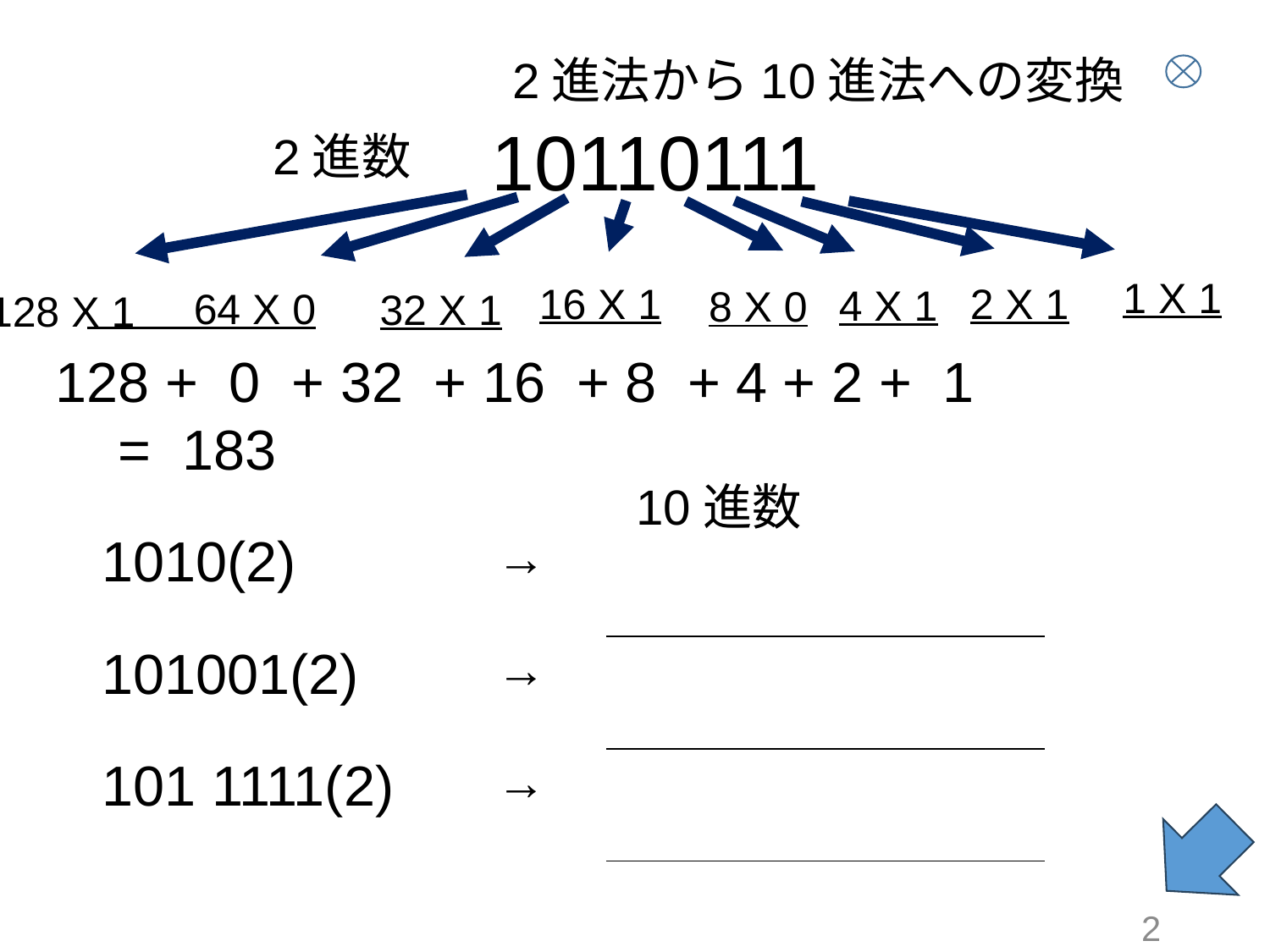

2進法から10進法への変換

10110111
2進数

1 X 1
16 X 1
2 X 1
           128 X 1
4 X 1
8 X 0
         64 X 0
32 X 1
128 +  0  + 32  + 16  + 8  + 4 + 2 +  1
    =  183
10進数
| 1010(2) | → |  |
| --- | --- | --- |
| 101001(2) | → |  |
| 101 1111(2) | → |  |

2